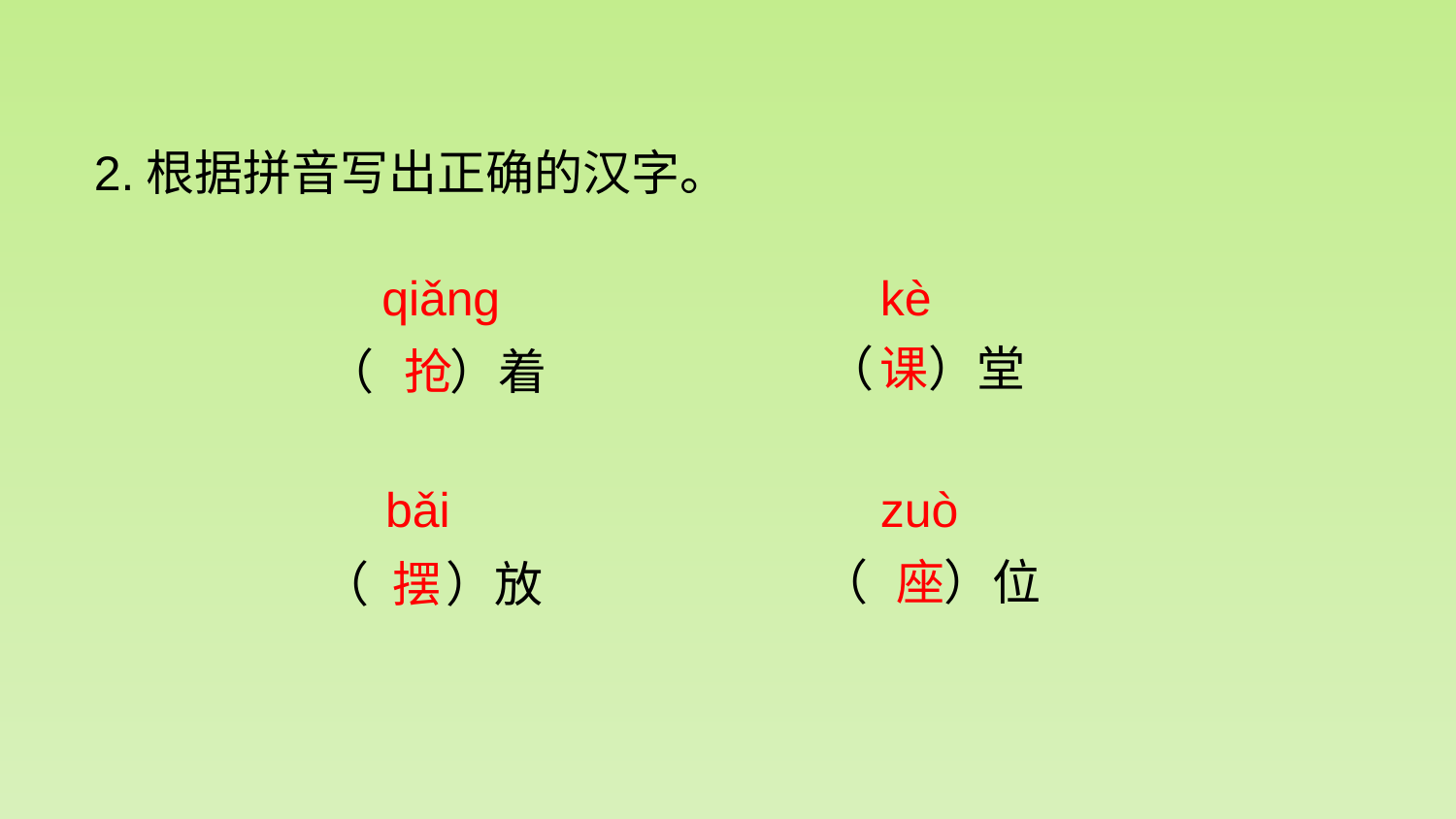

2.根据拼音写出正确的汉字。
qiǎng
kè
（     ）堂
课
（       ）着
抢
bǎi
zuò
（       ）位
座
摆
（       ）放